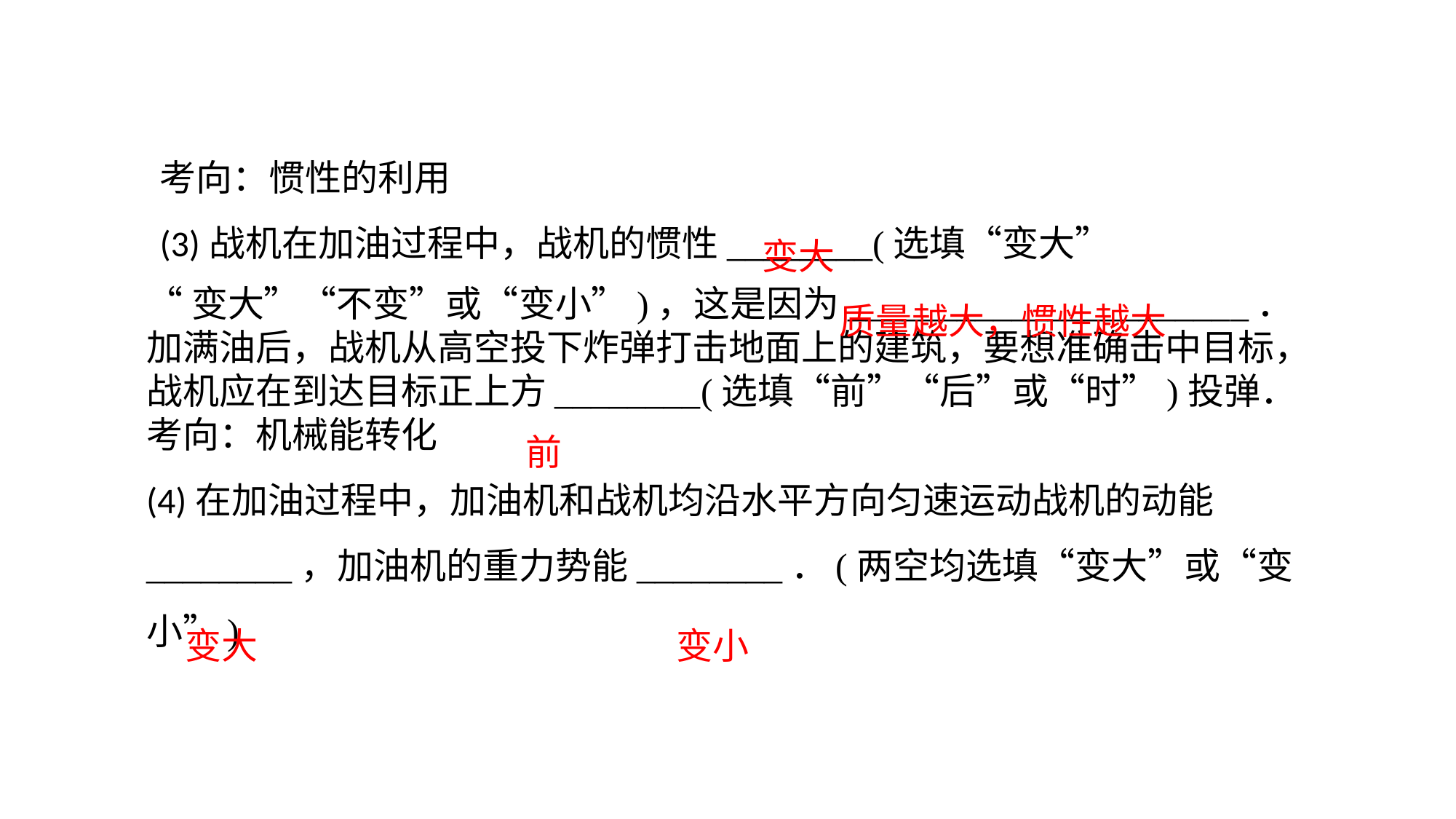

考向：惯性的利用(3)战机在加油过程中，战机的惯性________(选填“变大”
变大
质量越大，惯性越大
“变大”“不变”或“变小”)，这是因为______________________．加满油后，战机从高空投下炸弹打击地面上的建筑，要想准确击中目标，战机应在到达目标正上方________(选填“前”“后”或“时”)投弹．考向：机械能转化(4)在加油过程中，加油机和战机均沿水平方向匀速运动战机的动能________，加油机的重力势能________．(两空均选填“变大”或“变小”)
前
变大
 变小